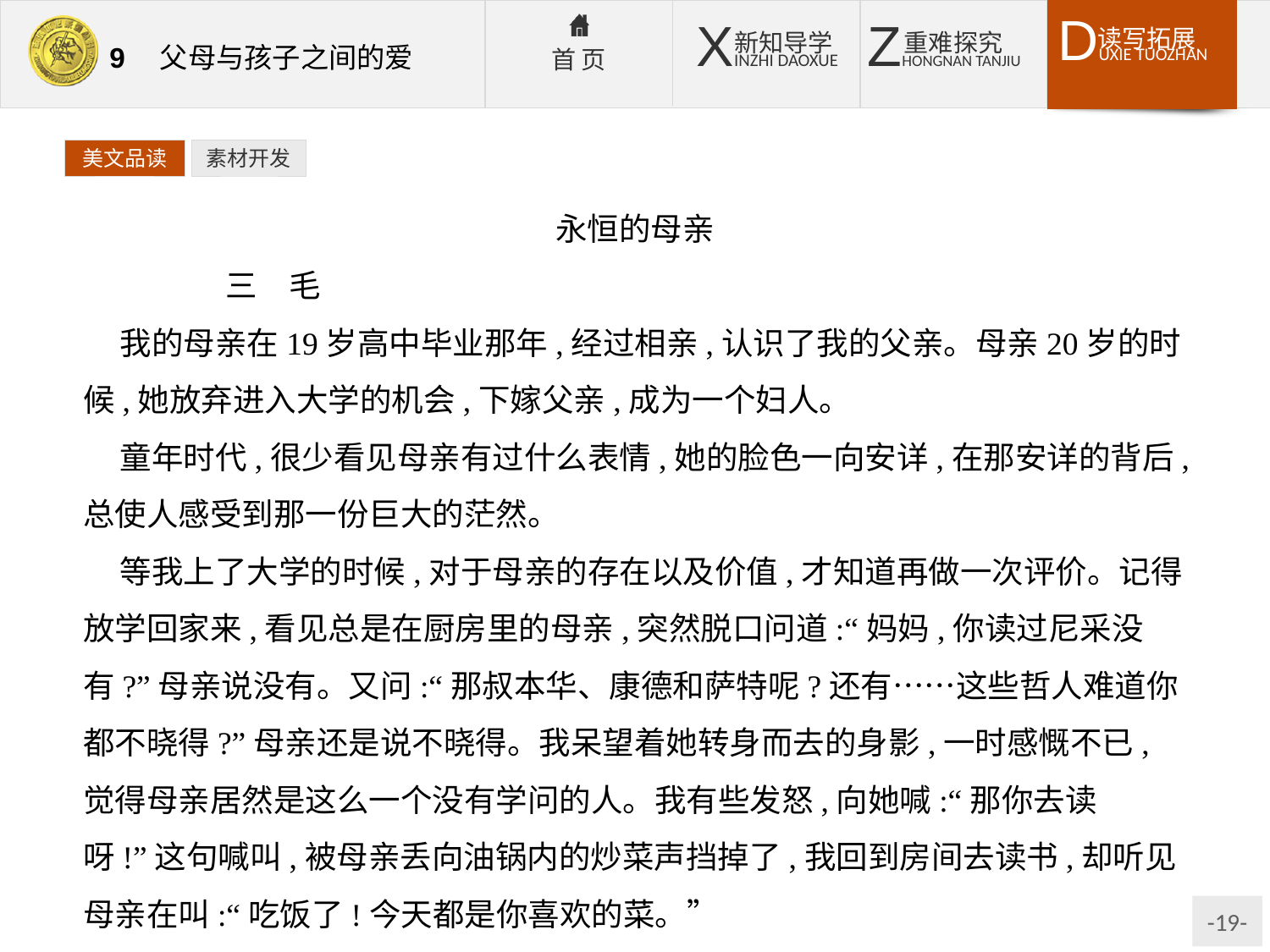

美文品读
素材开发
永恒的母亲
	三　毛
我的母亲在19岁高中毕业那年,经过相亲,认识了我的父亲。母亲20岁的时候,她放弃进入大学的机会,下嫁父亲,成为一个妇人。
童年时代,很少看见母亲有过什么表情,她的脸色一向安详,在那安详的背后,总使人感受到那一份巨大的茫然。
等我上了大学的时候,对于母亲的存在以及价值,才知道再做一次评价。记得放学回家来,看见总是在厨房里的母亲,突然脱口问道:“妈妈,你读过尼采没有?”母亲说没有。又问:“那叔本华、康德和萨特呢?还有……这些哲人难道你都不晓得?”母亲还是说不晓得。我呆望着她转身而去的身影,一时感慨不已,觉得母亲居然是这么一个没有学问的人。我有些发怒,向她喊:“那你去读呀!”这句喊叫,被母亲丢向油锅内的炒菜声挡掉了,我回到房间去读书,却听见母亲在叫:“吃饭了!今天都是你喜欢的菜。”